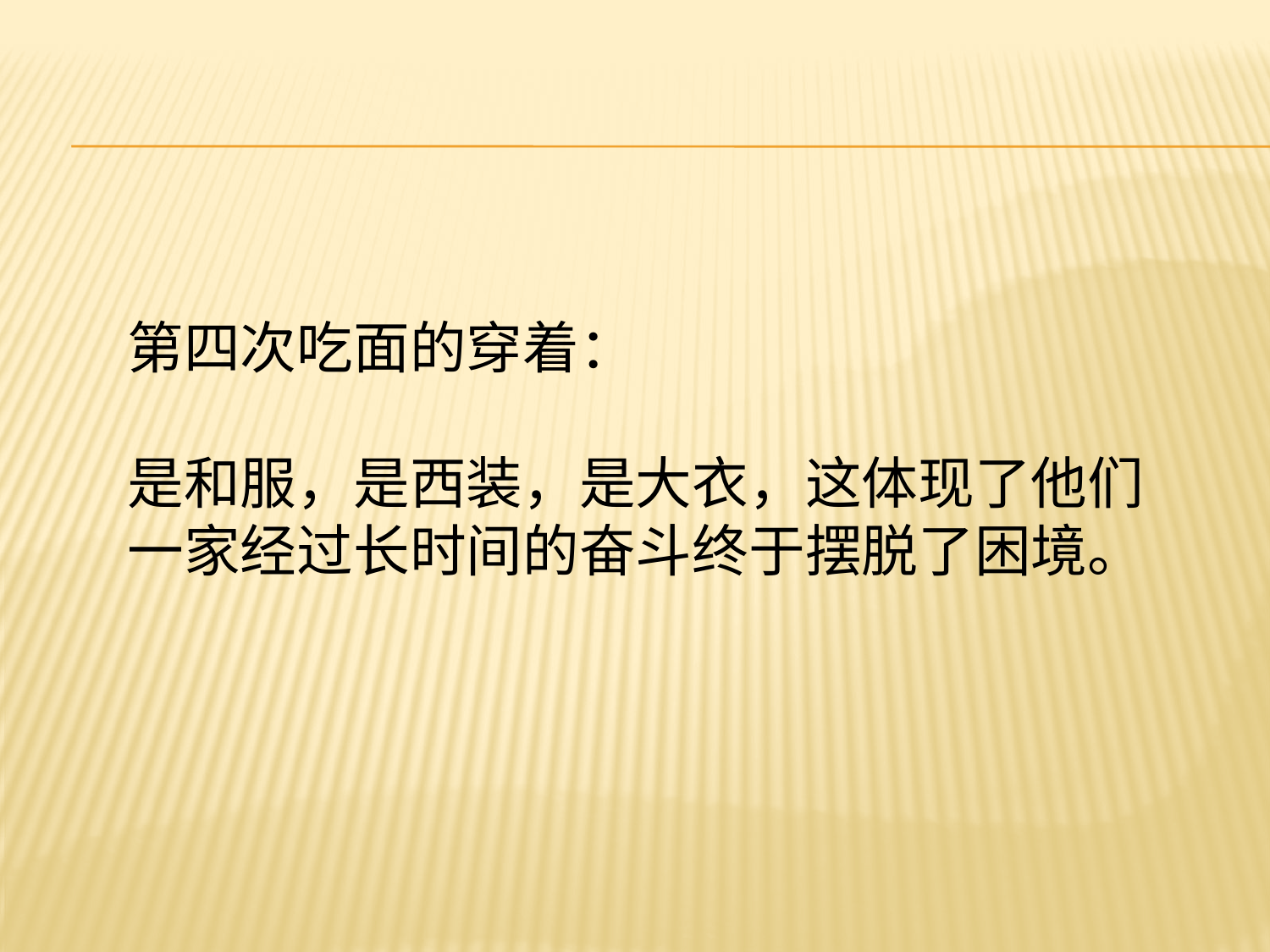

第四次吃面的穿着：

是和服，是西装，是大衣，这体现了他们一家经过长时间的奋斗终于摆脱了困境。